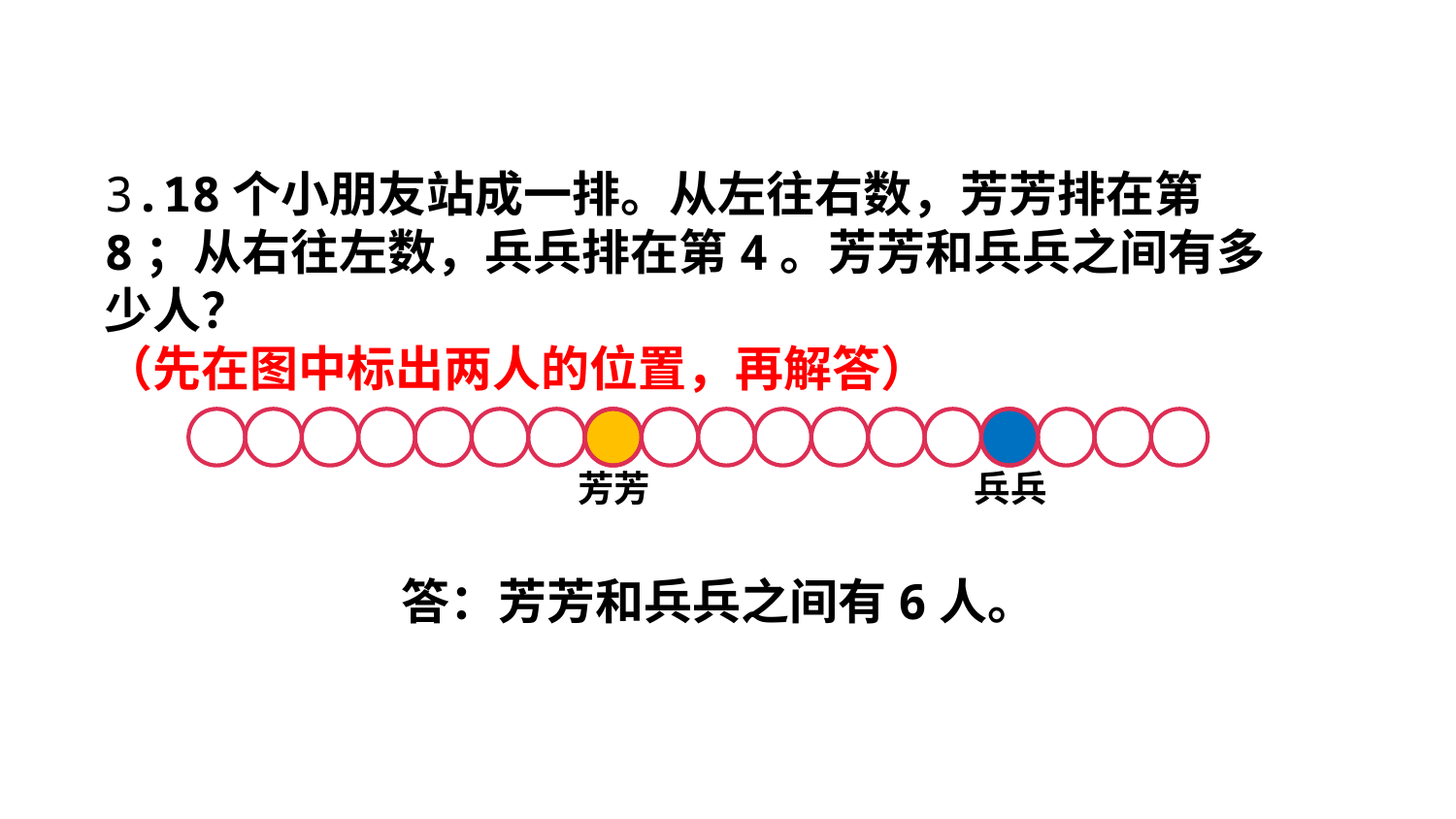

3.18个小朋友站成一排。从左往右数，芳芳排在第8；从右往左数，兵兵排在第4。芳芳和兵兵之间有多少人？
（先在图中标出两人的位置，再解答）

芳芳

兵兵

答：芳芳和兵兵之间有6人。